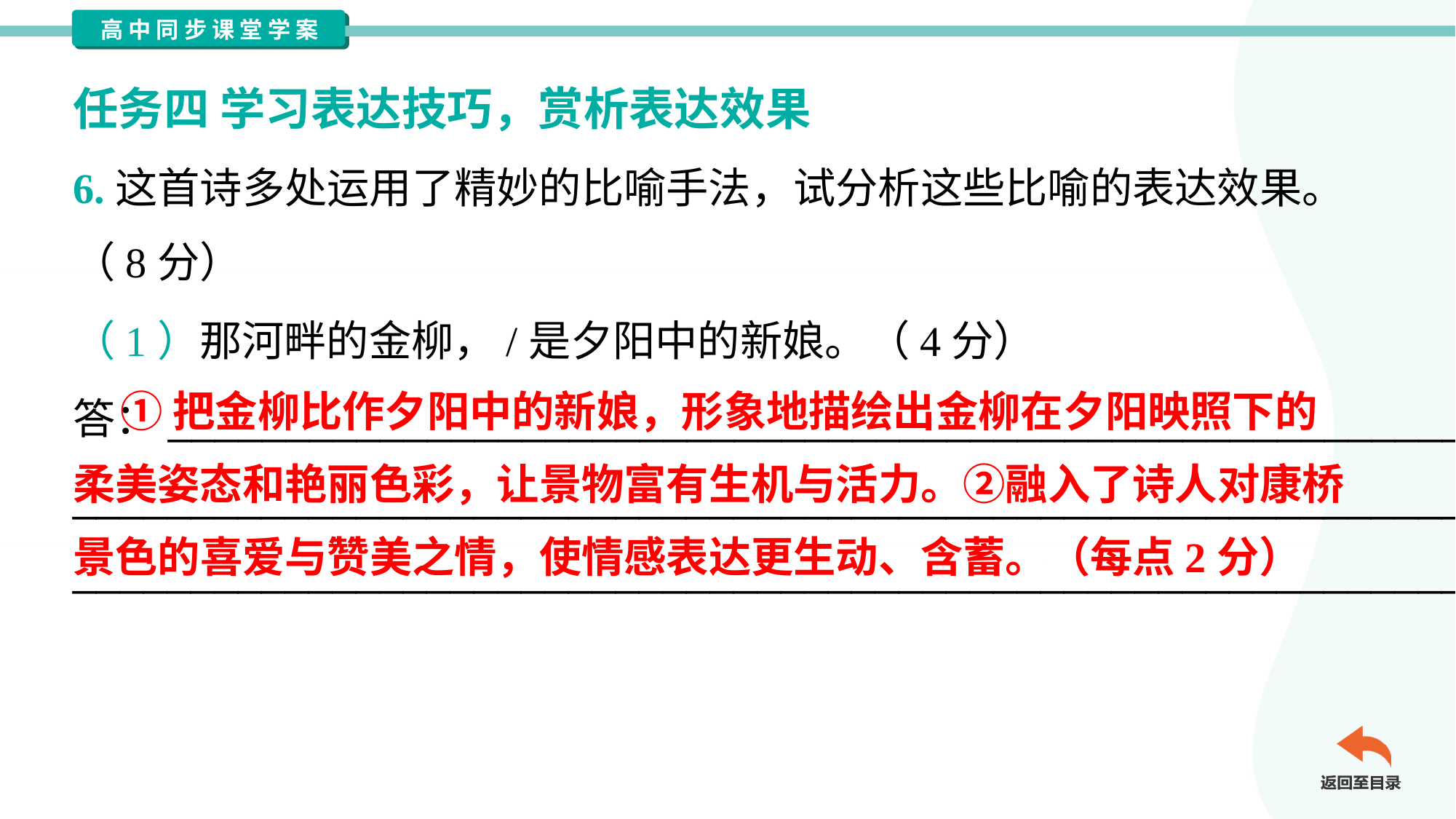

任务四 学习表达技巧，赏析表达效果
6.这首诗多处运用了精妙的比喻手法，试分析这些比喻的表达效果。
（8分）
（1）那河畔的金柳，/是夕阳中的新娘。（4分）
答：_________________________________________________________
_____________________________________________________________
_____________________________________________________________
     ①把金柳比作夕阳中的新娘，形象地描绘出金柳在夕阳映照下的
柔美姿态和艳丽色彩，让景物富有生机与活力。②融入了诗人对康桥
景色的喜爱与赞美之情，使情感表达更生动、含蓄。（每点2分）